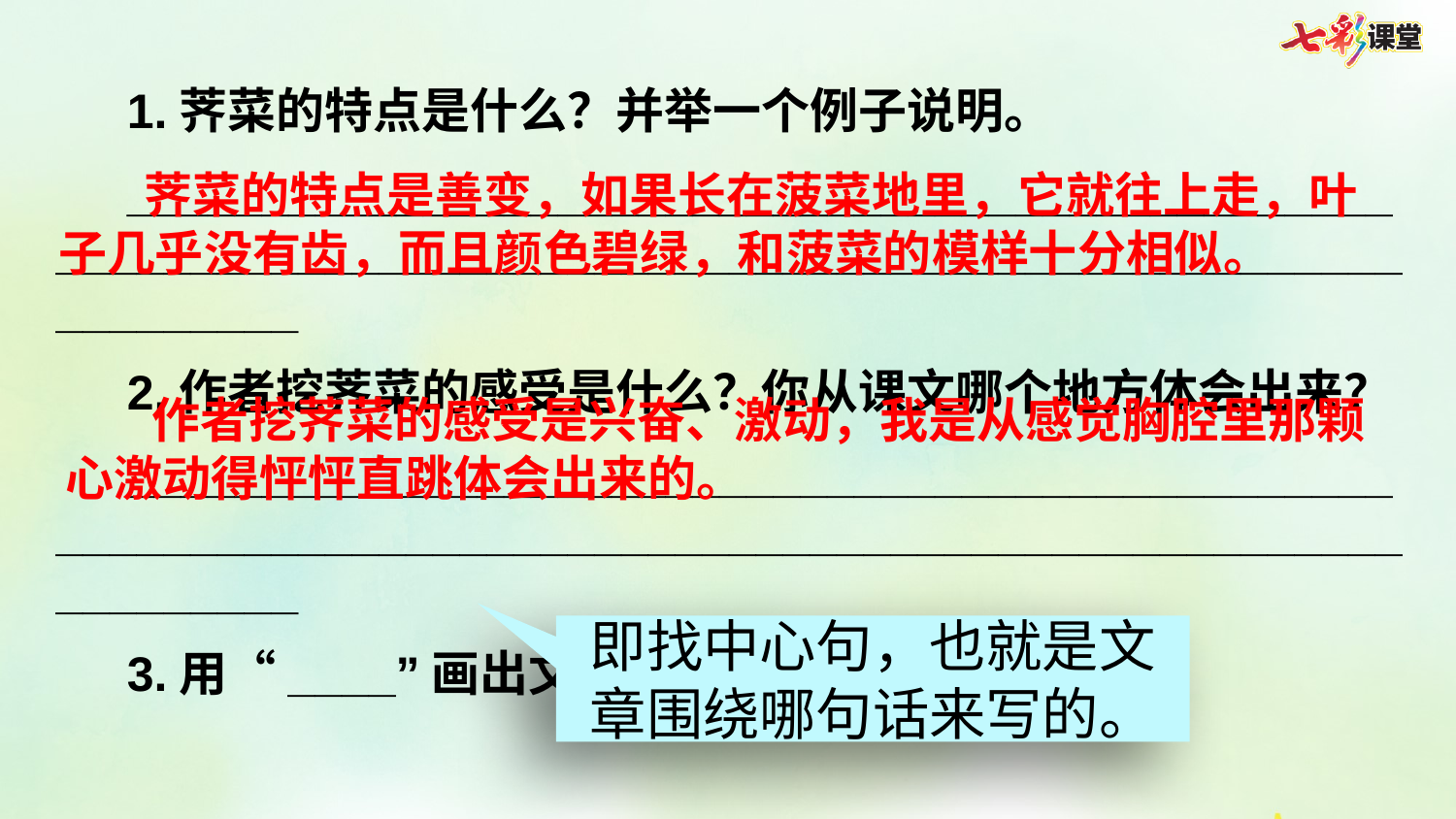

1.荠菜的特点是什么？并举一个例子说明。
__________________________________________________________________________________________________________
2.作者挖荠菜的感受是什么？你从课文哪个地方体会出来？
__________________________________________________________________________________________________________
3.用“____”画出文中点明题意的句子。
荠菜的特点是善变，如果长在菠菜地里，它就往上走，叶子几乎没有齿，而且颜色碧绿，和菠菜的模样十分相似。
作者挖荠菜的感受是兴奋、激动，我是从感觉胸腔里那颗心激动得怦怦直跳体会出来的。
即找中心句，也就是文章围绕哪句话来写的。